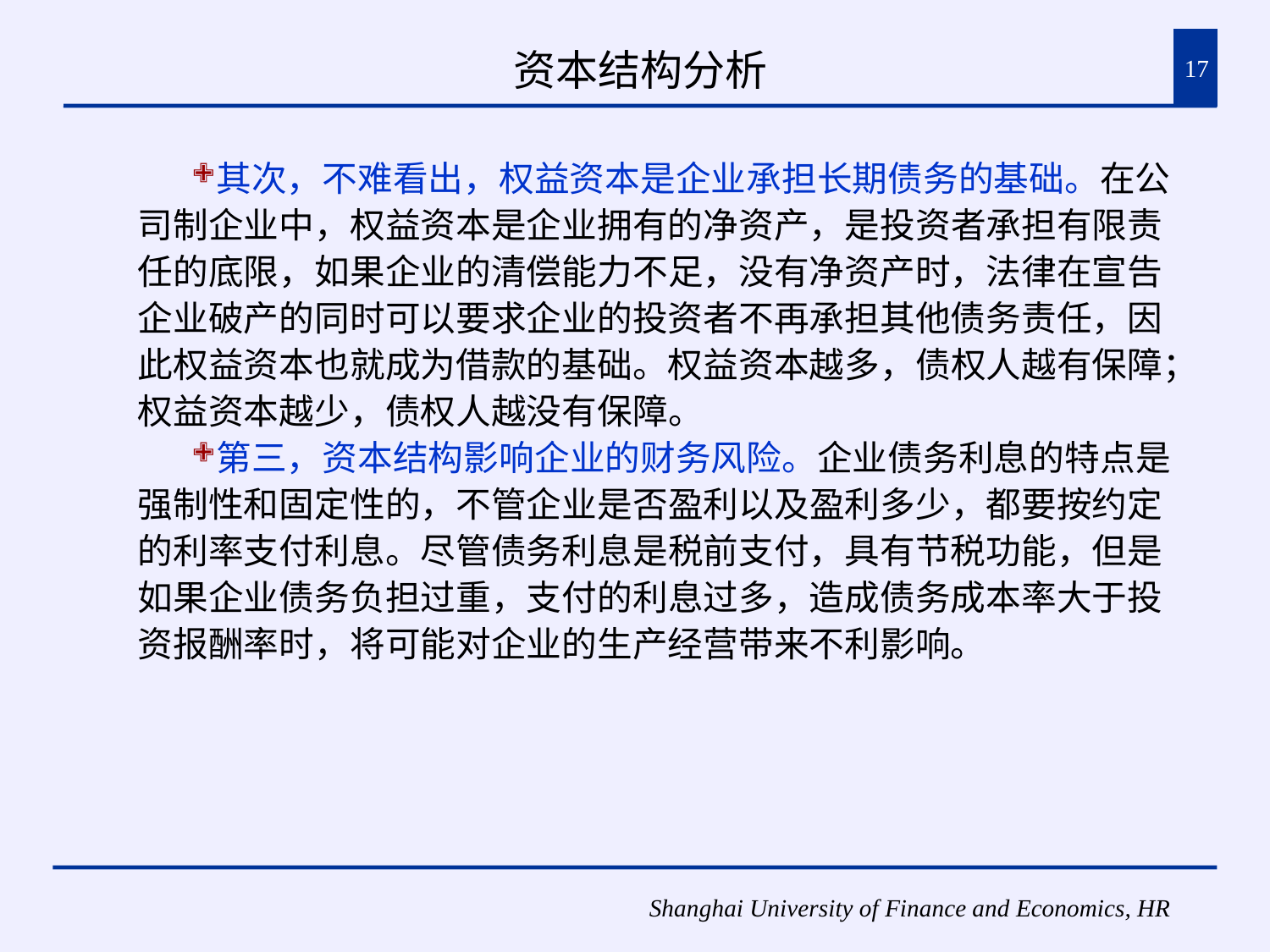

# 资本结构分析
17
其次，不难看出，权益资本是企业承担长期债务的基础。在公司制企业中，权益资本是企业拥有的净资产，是投资者承担有限责任的底限，如果企业的清偿能力不足，没有净资产时，法律在宣告企业破产的同时可以要求企业的投资者不再承担其他债务责任，因此权益资本也就成为借款的基础。权益资本越多，债权人越有保障；权益资本越少，债权人越没有保障。
第三，资本结构影响企业的财务风险。企业债务利息的特点是强制性和固定性的，不管企业是否盈利以及盈利多少，都要按约定的利率支付利息。尽管债务利息是税前支付，具有节税功能，但是如果企业债务负担过重，支付的利息过多，造成债务成本率大于投资报酬率时，将可能对企业的生产经营带来不利影响。